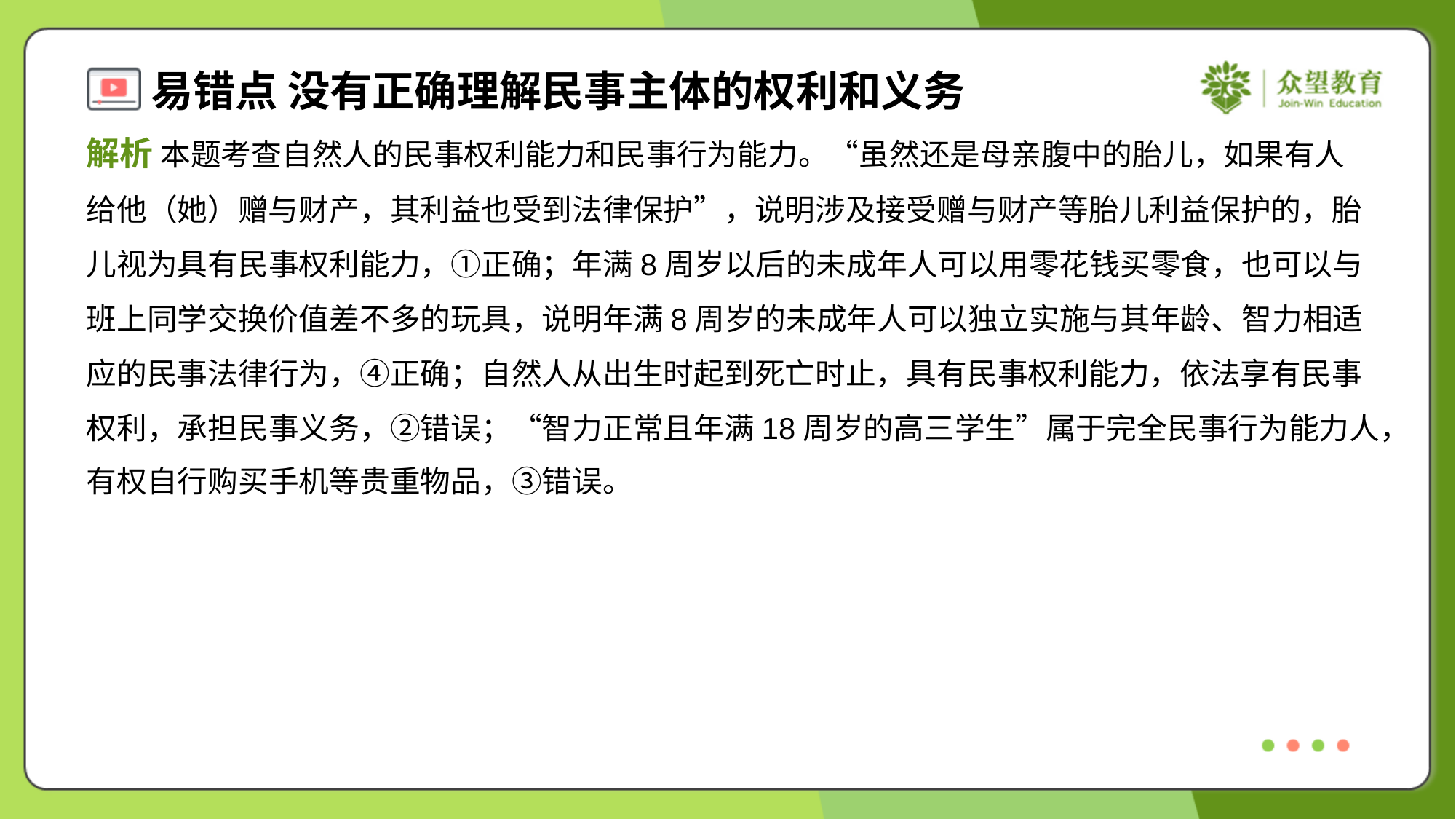

解析 本题考查自然人的民事权利能力和民事行为能力。“虽然还是母亲腹中的胎儿，如果有人
给他（她）赠与财产，其利益也受到法律保护”，说明涉及接受赠与财产等胎儿利益保护的，胎
儿视为具有民事权利能力，①正确；年满8周岁以后的未成年人可以用零花钱买零食，也可以与
班上同学交换价值差不多的玩具，说明年满8周岁的未成年人可以独立实施与其年龄、智力相适
应的民事法律行为，④正确；自然人从出生时起到死亡时止，具有民事权利能力，依法享有民事
权利，承担民事义务，②错误；“智力正常且年满18周岁的高三学生”属于完全民事行为能力人，
有权自行购买手机等贵重物品，③错误。